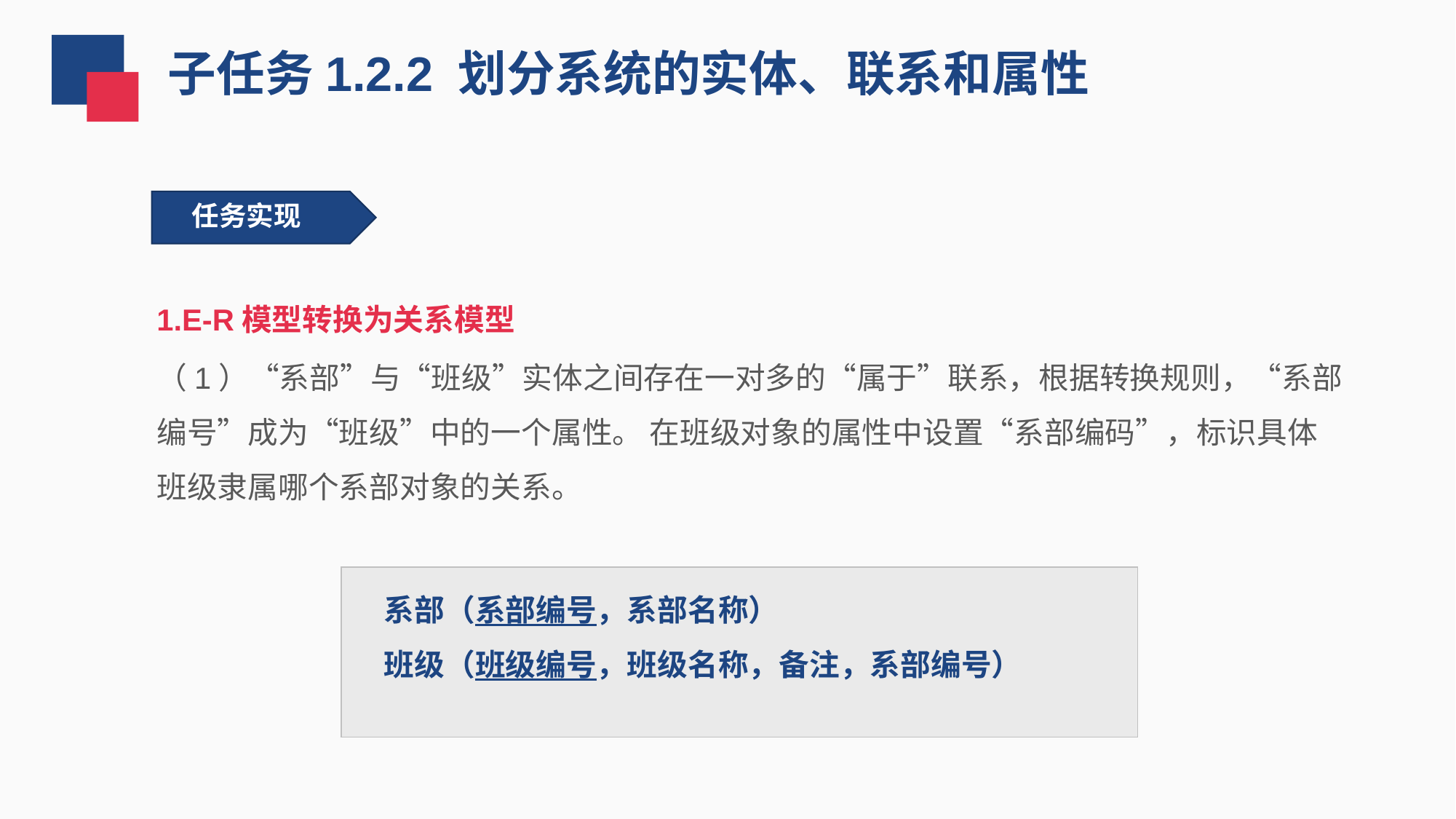

子任务1.2.2 划分系统的实体、联系和属性

任务实现
1.E-R模型转换为关系模型
（1）“系部”与“班级”实体之间存在一对多的“属于”联系，根据转换规则，“系部编号”成为“班级”中的一个属性。 在班级对象的属性中设置“系部编码”，标识具体班级隶属哪个系部对象的关系。
系部（系部编号，系部名称）
班级（班级编号，班级名称，备注，系部编号）